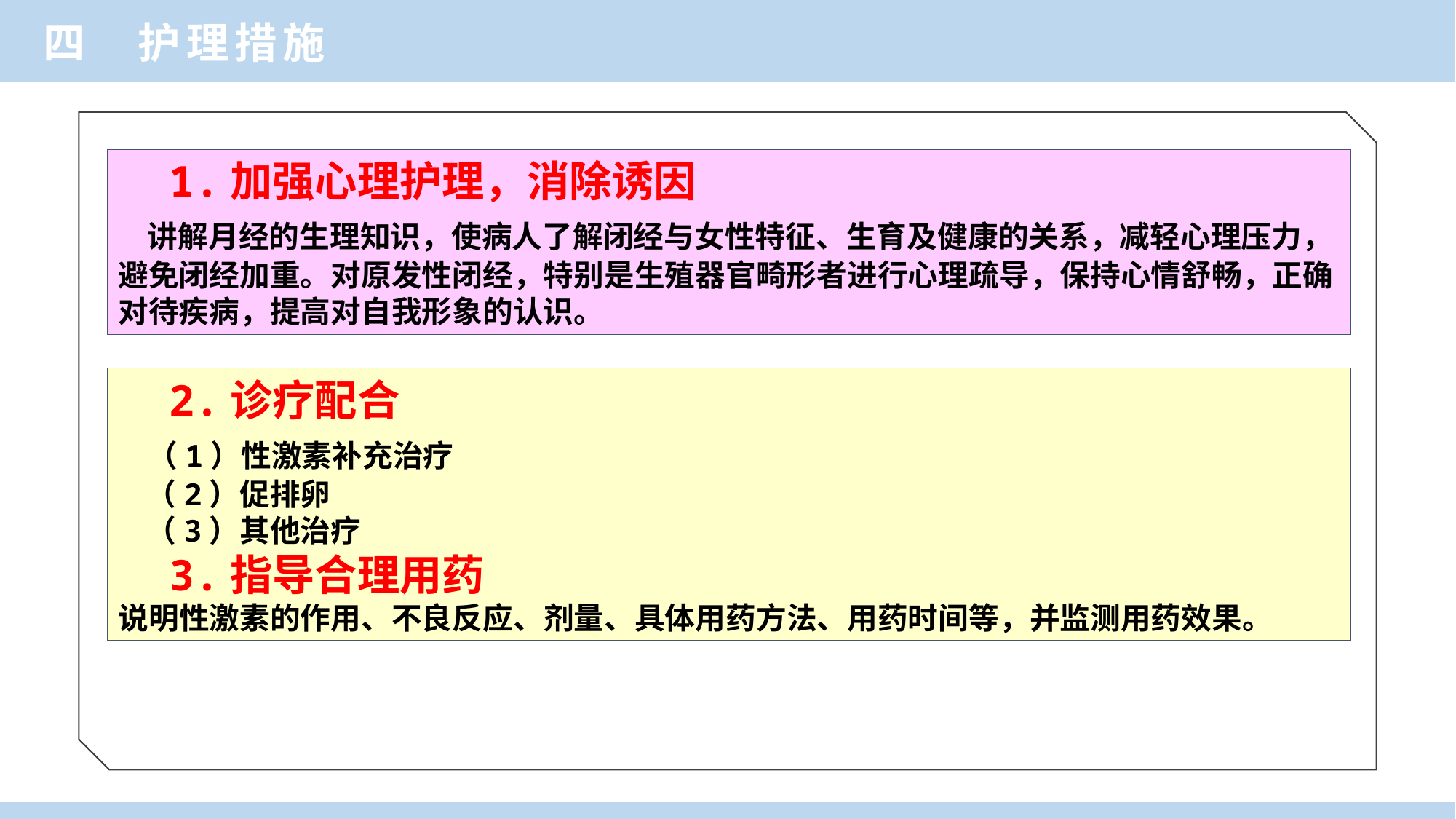

四   护理措施

  1.加强心理护理，消除诱因
  讲解月经的生理知识，使病人了解闭经与女性特征、生育及健康的关系，减轻心理压力，避免闭经加重。对原发性闭经，特别是生殖器官畸形者进行心理疏导，保持心情舒畅，正确对待疾病，提高对自我形象的认识。
  2.诊疗配合
  （1）性激素补充治疗
   （2）促排卵
   （3）其他治疗
  3.指导合理用药
说明性激素的作用、不良反应、剂量、具体用药方法、用药时间等，并监测用药效果。